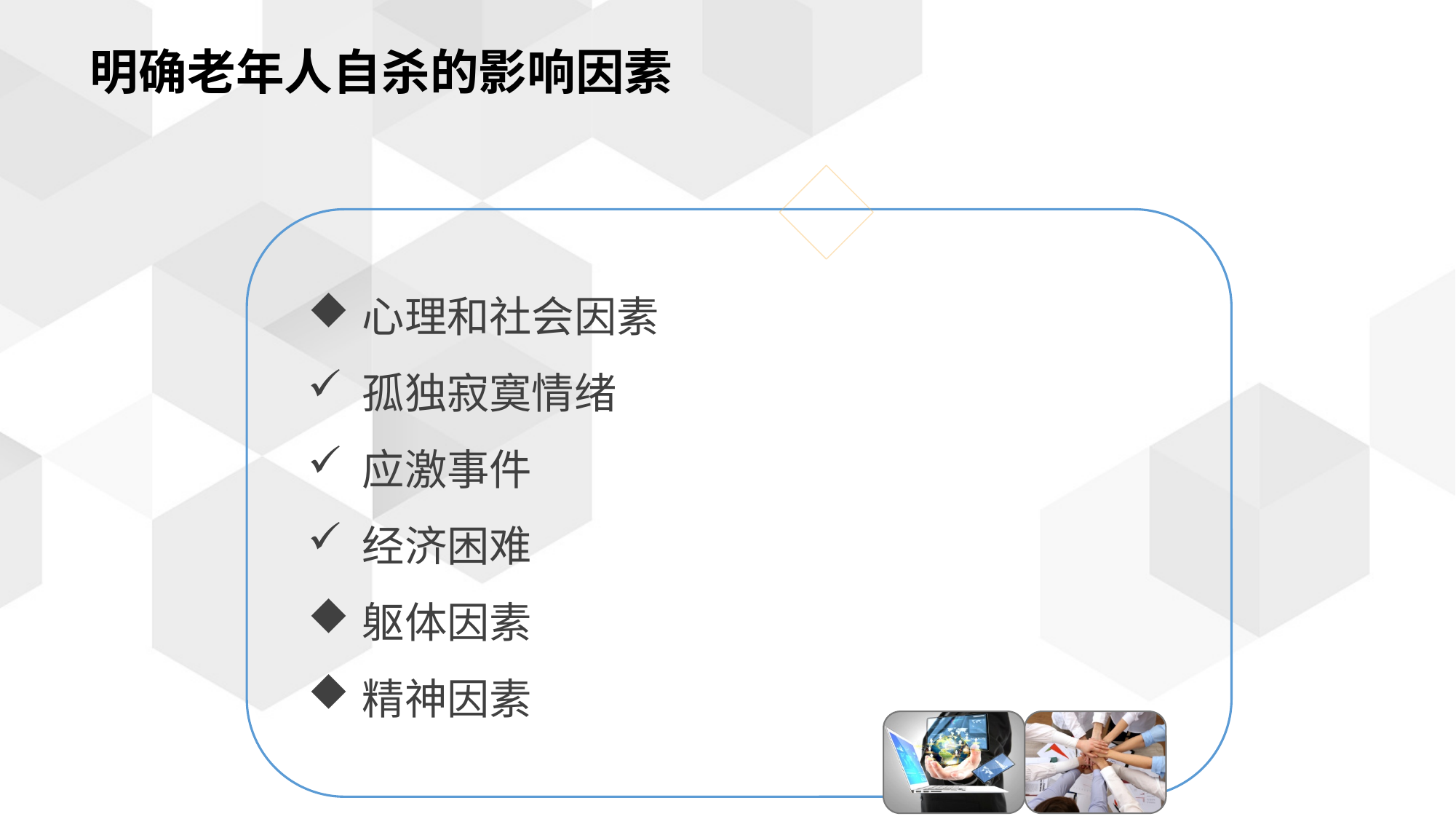

明确老年人自杀的影响因素

心理和社会因素
孤独寂寞情绪
应激事件
经济困难
躯体因素
精神因素